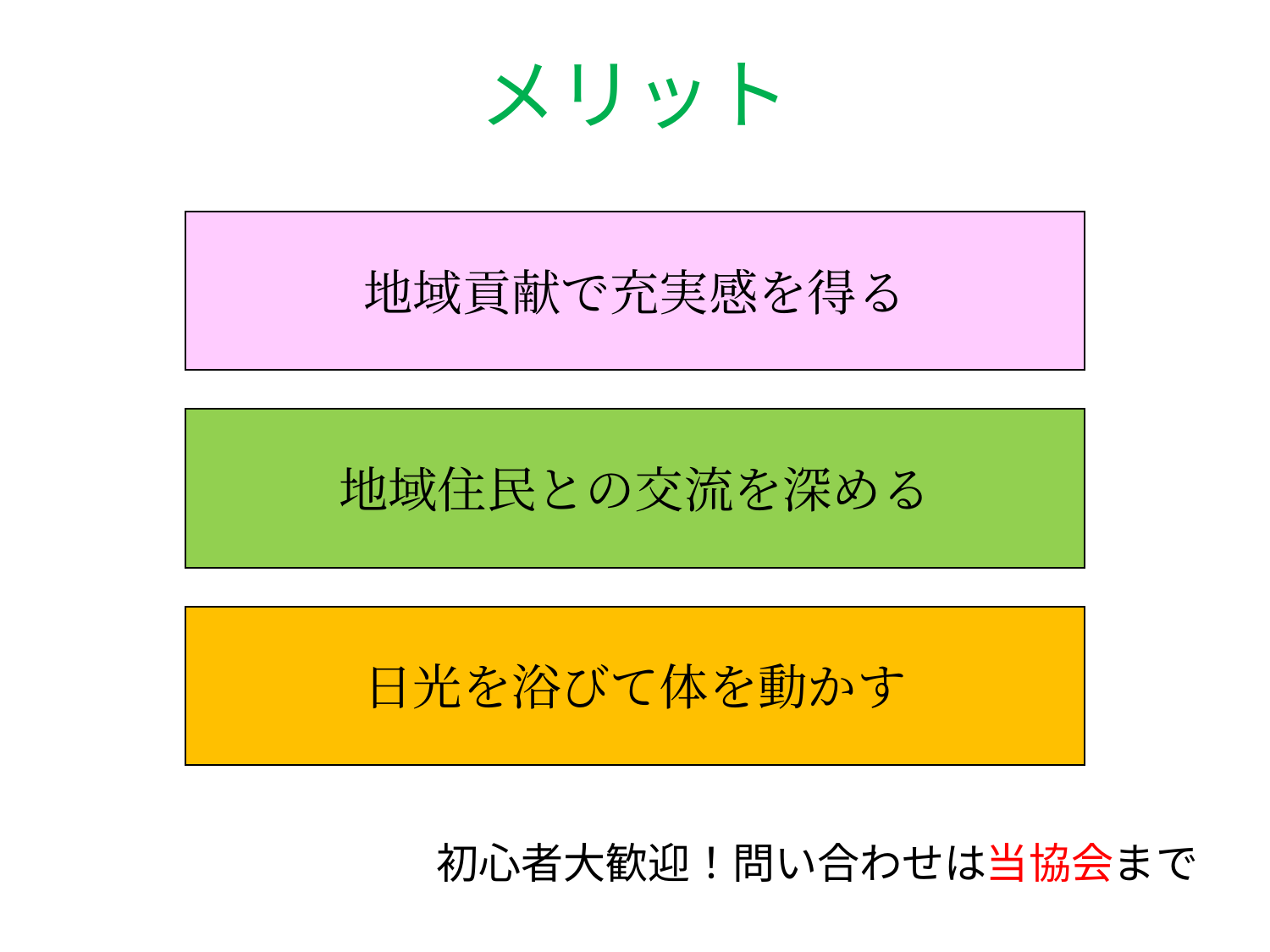

メリット
地域貢献で充実感を得る
地域住民との交流を深める
日光を浴びて体を動かす
初心者大歓迎！問い合わせは当協会まで